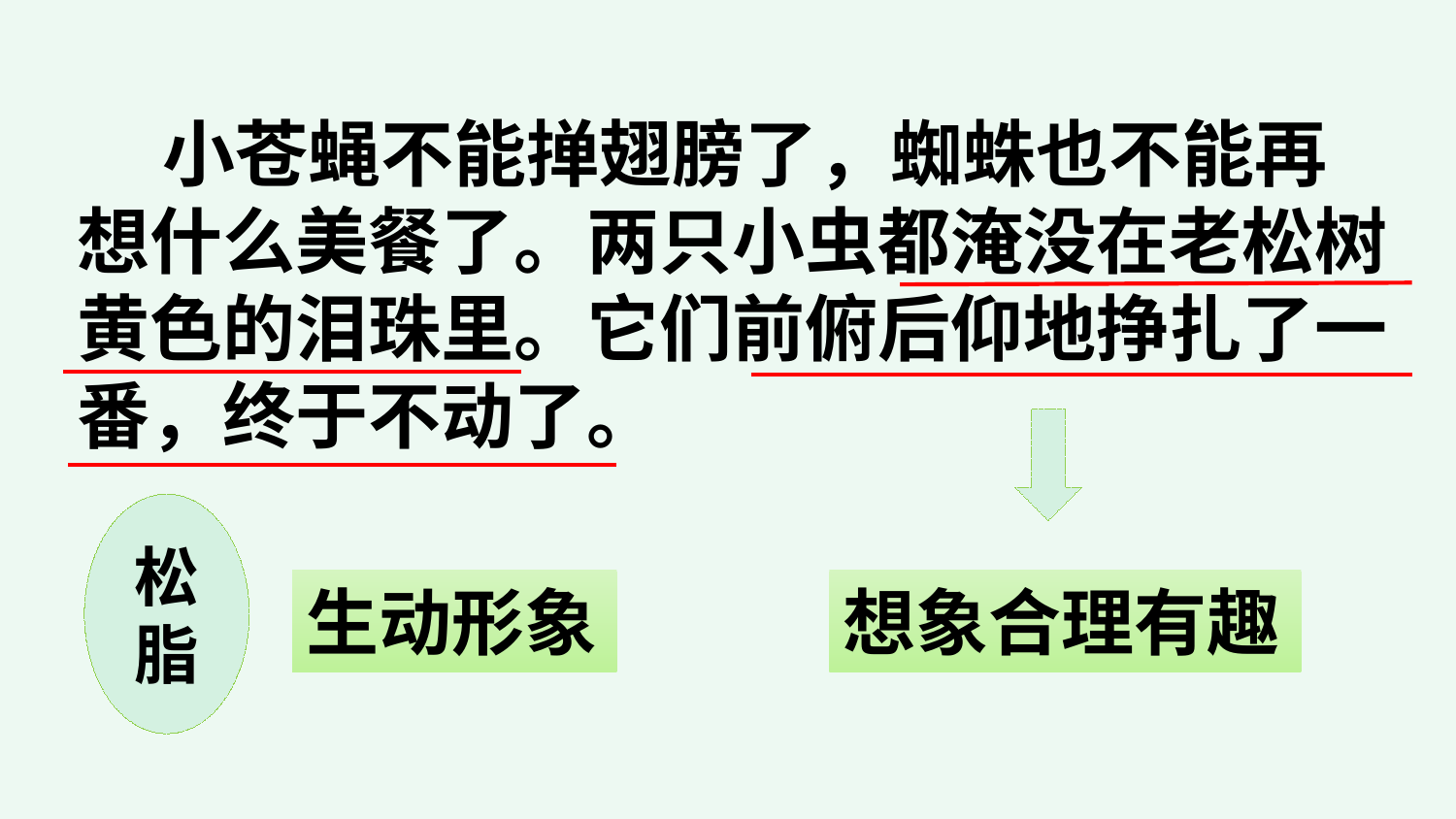

小苍蝇不能掸翅膀了，蜘蛛也不能再想什么美餐了。两只小虫都淹没在老松树黄色的泪珠里。它们前俯后仰地挣扎了一番，终于不动了。

松脂
生动形象
想象合理有趣